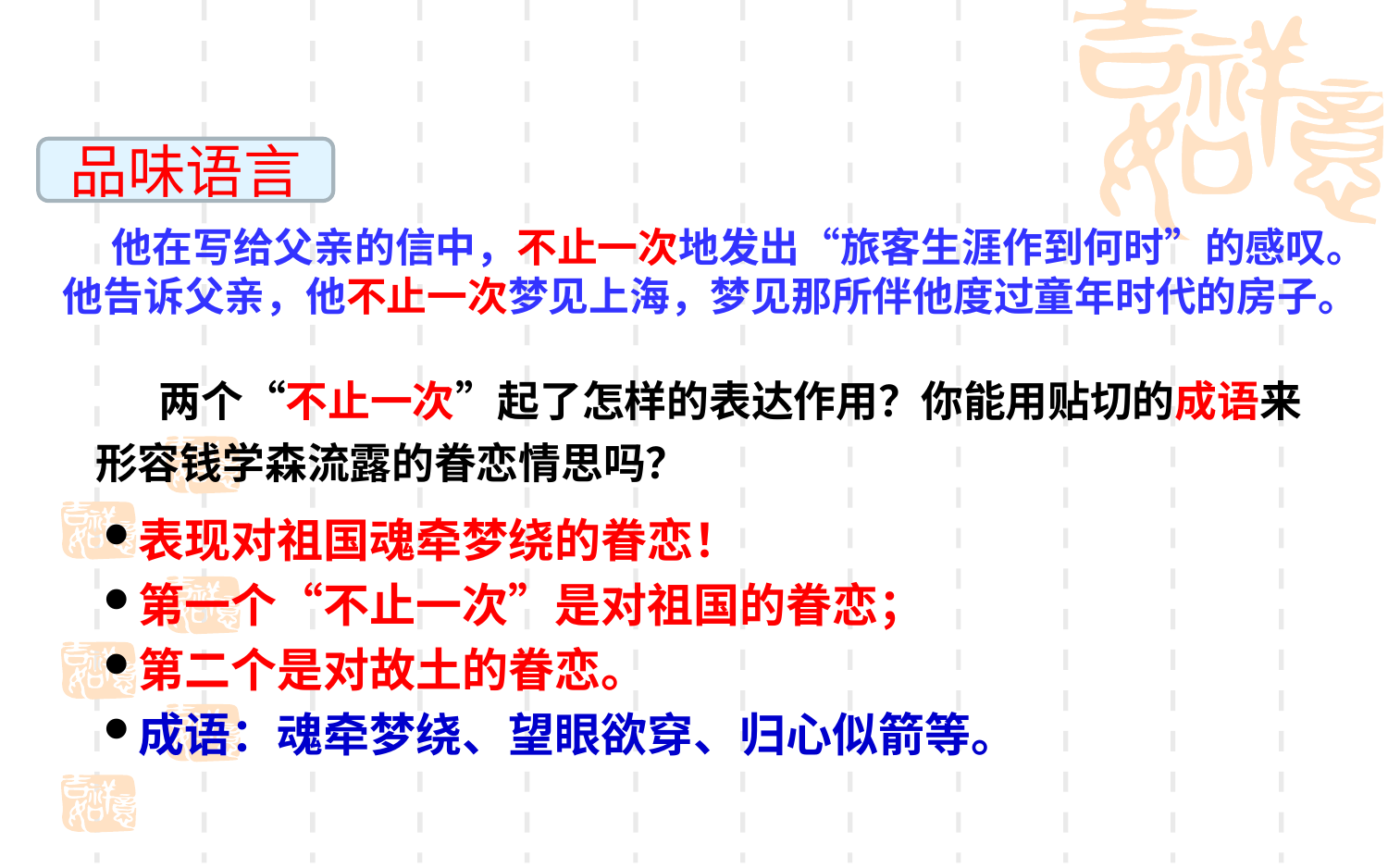

品味语言
    他在写给父亲的信中，不止一次地发出“旅客生涯作到何时”的感叹。他告诉父亲，他不止一次梦见上海，梦见那所伴他度过童年时代的房子。
       两个“不止一次”起了怎样的表达作用？你能用贴切的成语来形容钱学森流露的眷恋情思吗？
表现对祖国魂牵梦绕的眷恋！
第一个“不止一次”是对祖国的眷恋；
第二个是对故土的眷恋。
成语：魂牵梦绕、望眼欲穿、归心似箭等。